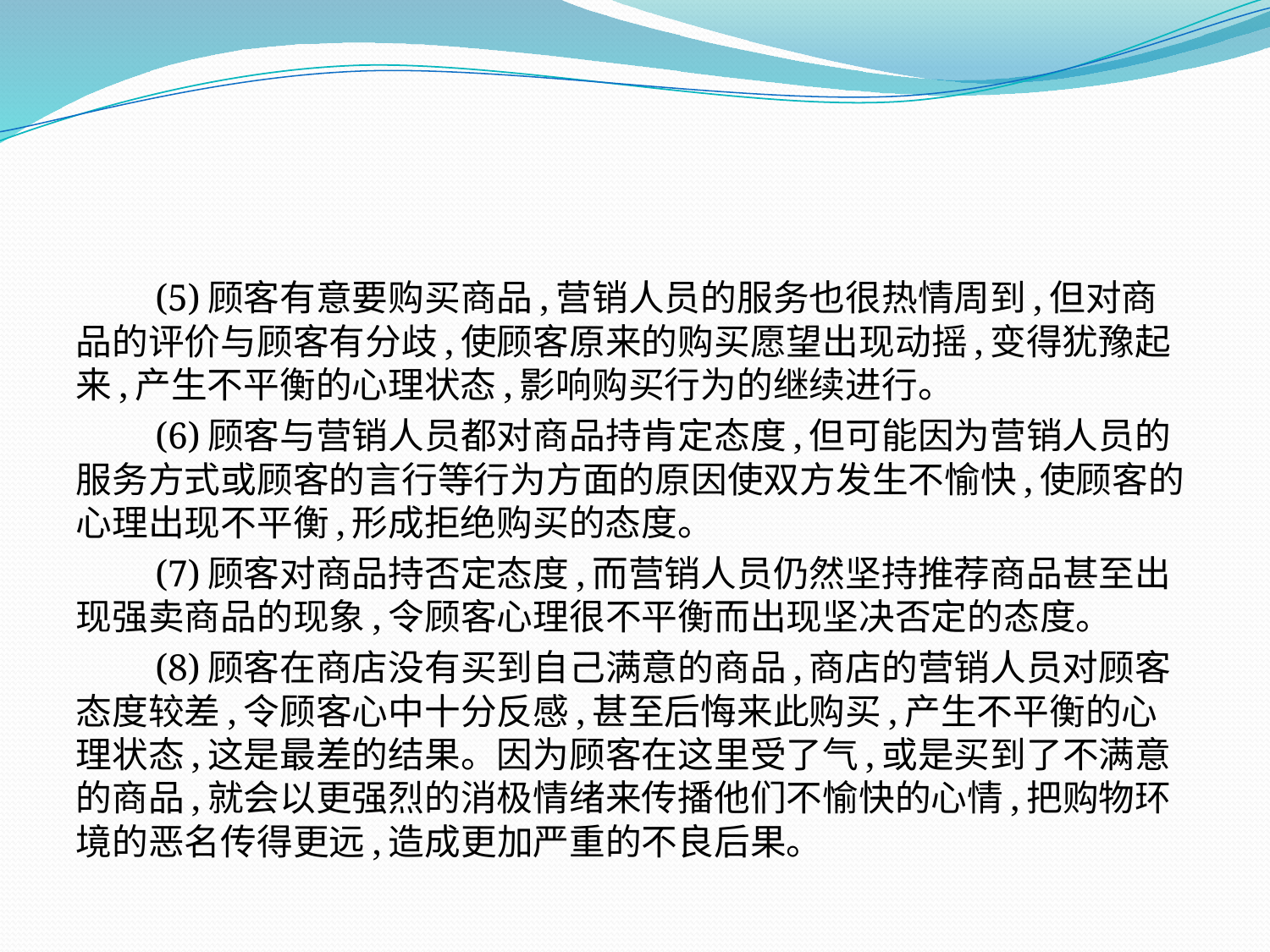

(5)顾客有意要购买商品,营销人员的服务也很热情周到,但对商品的评价与顾客有分歧,使顾客原来的购买愿望出现动摇,变得犹豫起来,产生不平衡的心理状态,影响购买行为的继续进行。
　　(6)顾客与营销人员都对商品持肯定态度,但可能因为营销人员的服务方式或顾客的言行等行为方面的原因使双方发生不愉快,使顾客的心理出现不平衡,形成拒绝购买的态度。
　　(7)顾客对商品持否定态度,而营销人员仍然坚持推荐商品甚至出现强卖商品的现象,令顾客心理很不平衡而出现坚决否定的态度。
　　(8)顾客在商店没有买到自己满意的商品,商店的营销人员对顾客态度较差,令顾客心中十分反感,甚至后悔来此购买,产生不平衡的心理状态,这是最差的结果。因为顾客在这里受了气,或是买到了不满意的商品,就会以更强烈的消极情绪来传播他们不愉快的心情,把购物环境的恶名传得更远,造成更加严重的不良后果。